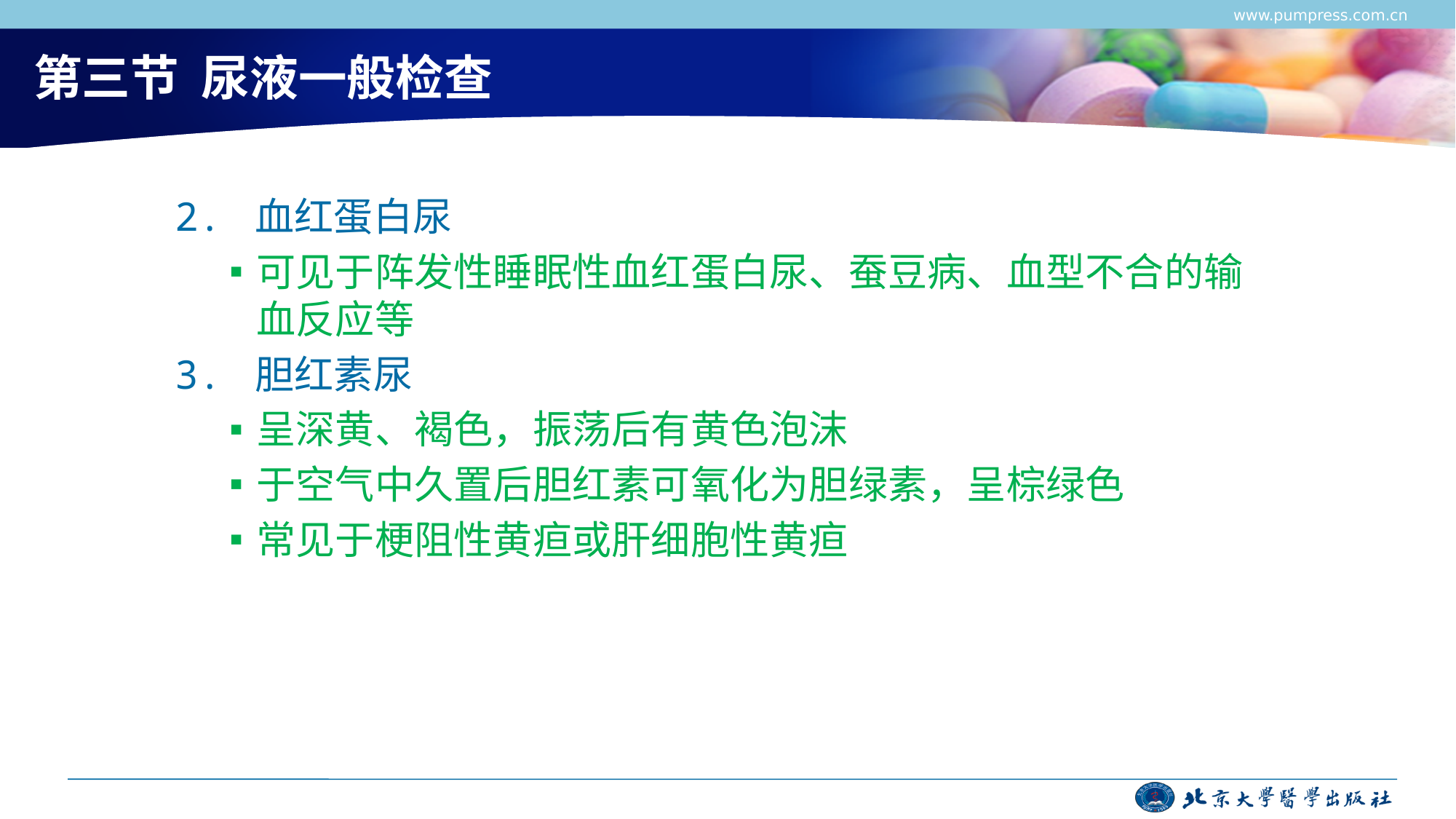

www.pumpress.com.cn
# 第三节  尿液一般检查
2. 血红蛋白尿
可见于阵发性睡眠性血红蛋白尿、蚕豆病、血型不合的输血反应等
3. 胆红素尿
呈深黄、褐色，振荡后有黄色泡沫
于空气中久置后胆红素可氧化为胆绿素，呈棕绿色
常见于梗阻性黄疸或肝细胞性黄疸